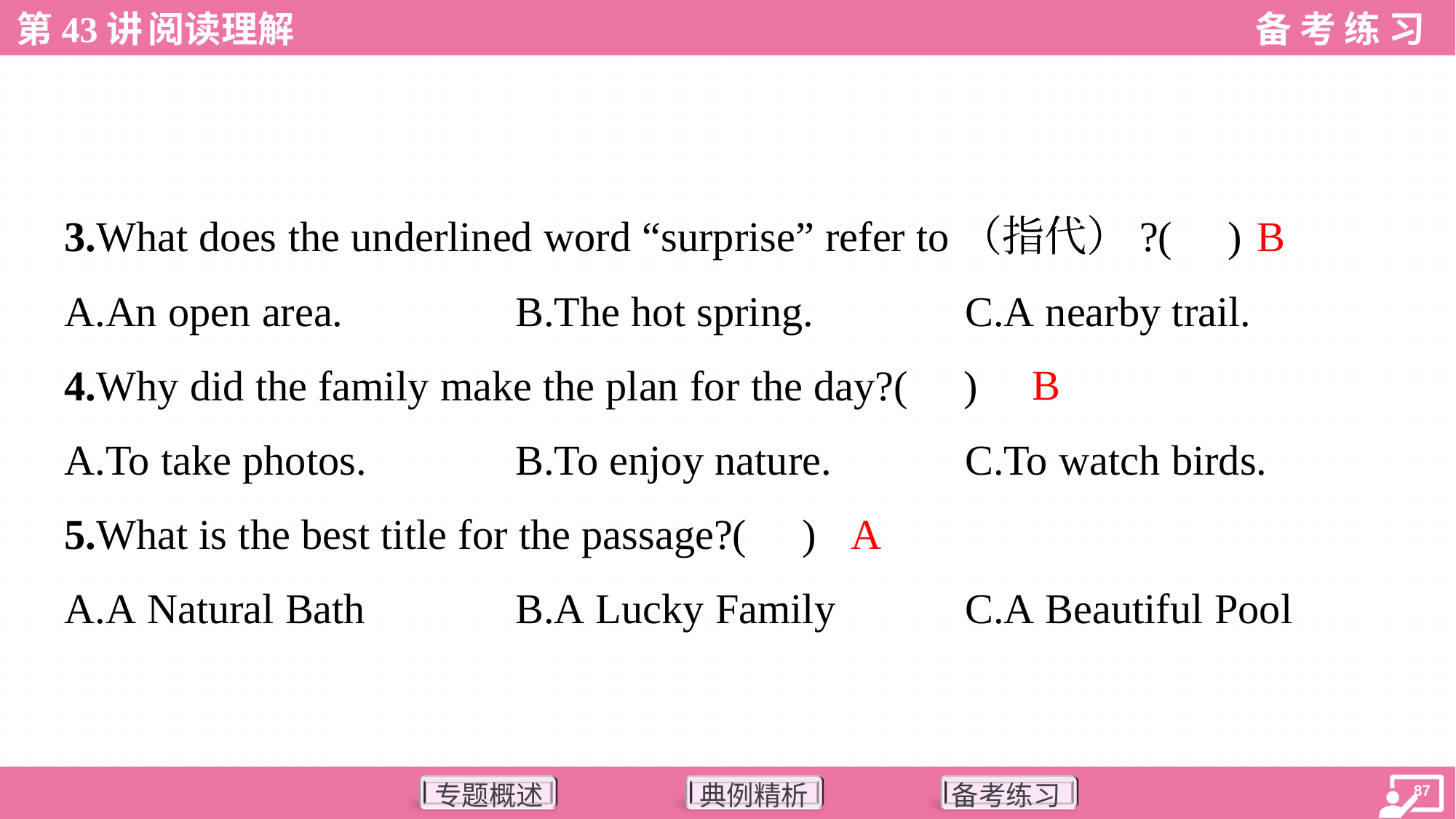

B
3.What does the underlined word “surprise” refer to（指代）?(     )
A.An open area.	B.The hot spring.	C.A nearby trail.
B
4.Why did the family make the plan for the day?(     )
A.To take photos.	B.To enjoy nature.	C.To watch birds.
A
5.What is the best title for the passage?(     )
A.A Natural Bath	B.A Lucky Family	C.A Beautiful Pool